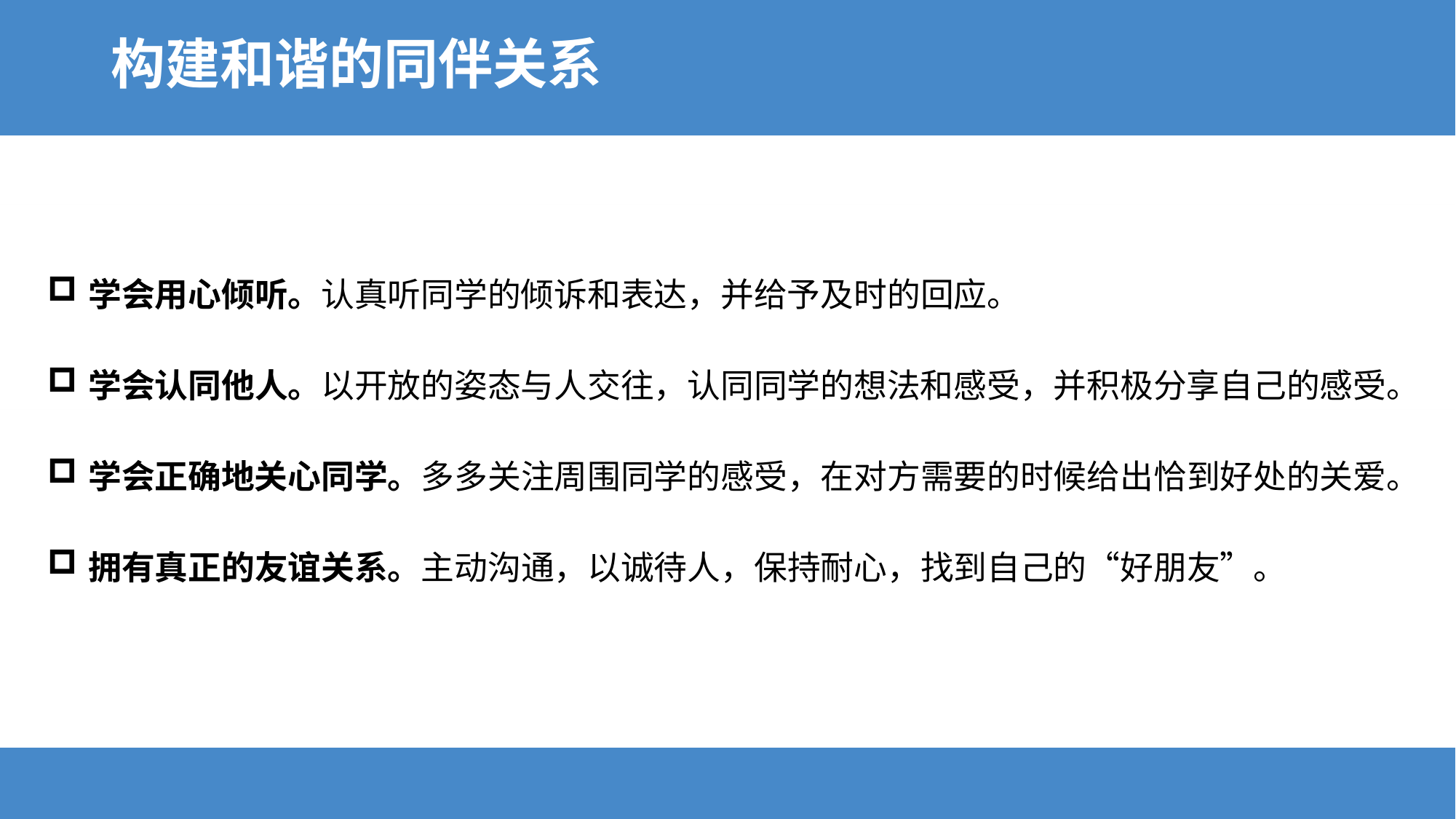

# 构建和谐的同伴关系
学会用心倾听。认真听同学的倾诉和表达，并给予及时的回应。
学会认同他人。以开放的姿态与人交往，认同同学的想法和感受，并积极分享自己的感受。
学会正确地关心同学。多多关注周围同学的感受，在对方需要的时候给出恰到好处的关爱。
拥有真正的友谊关系。主动沟通，以诚待人，保持耐心，找到自己的“好朋友”。